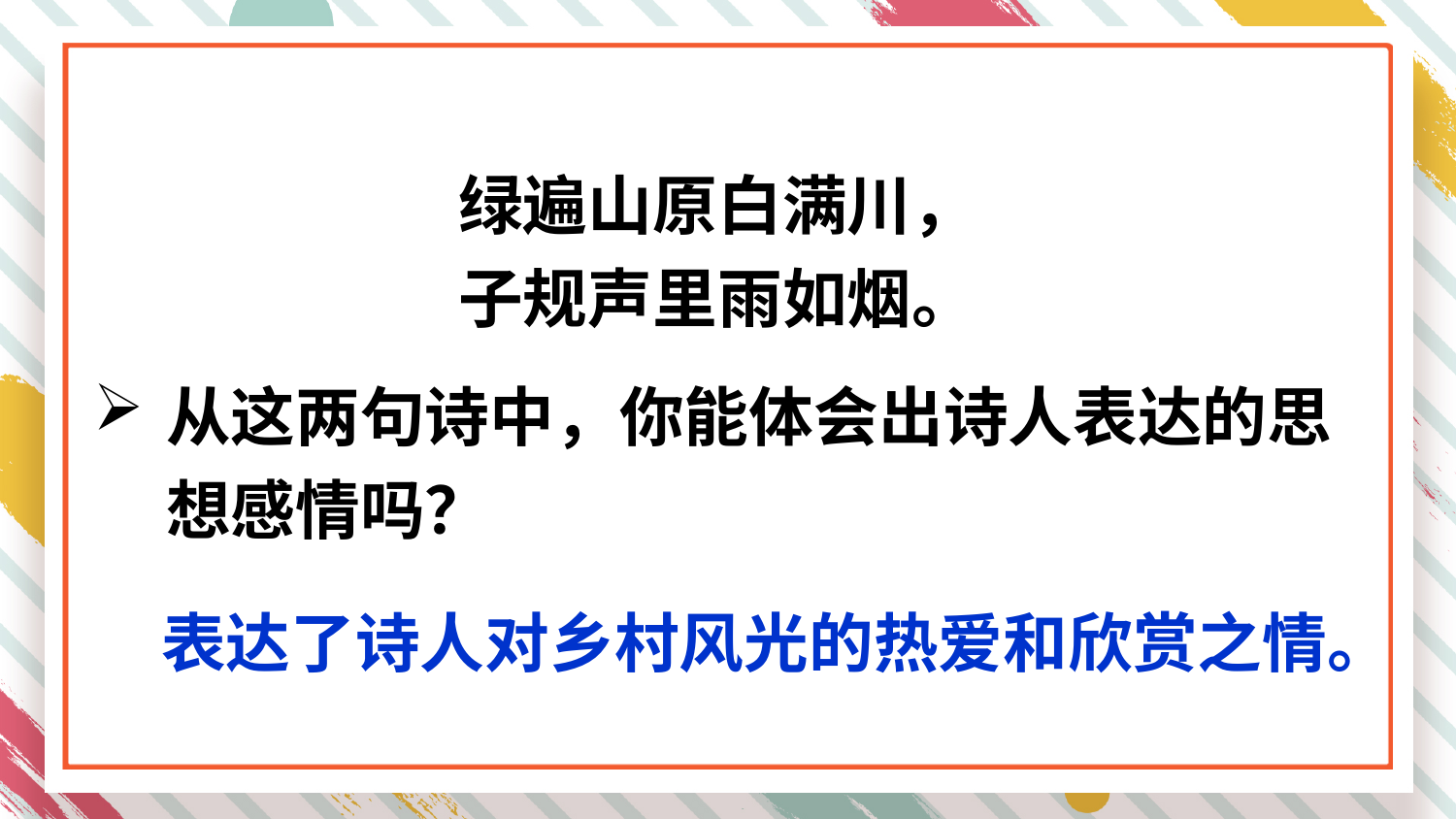

绿遍山原白满川，子规声里雨如烟。
从这两句诗中，你能体会出诗人表达的思想感情吗？
表达了诗人对乡村风光的热爱和欣赏之情。